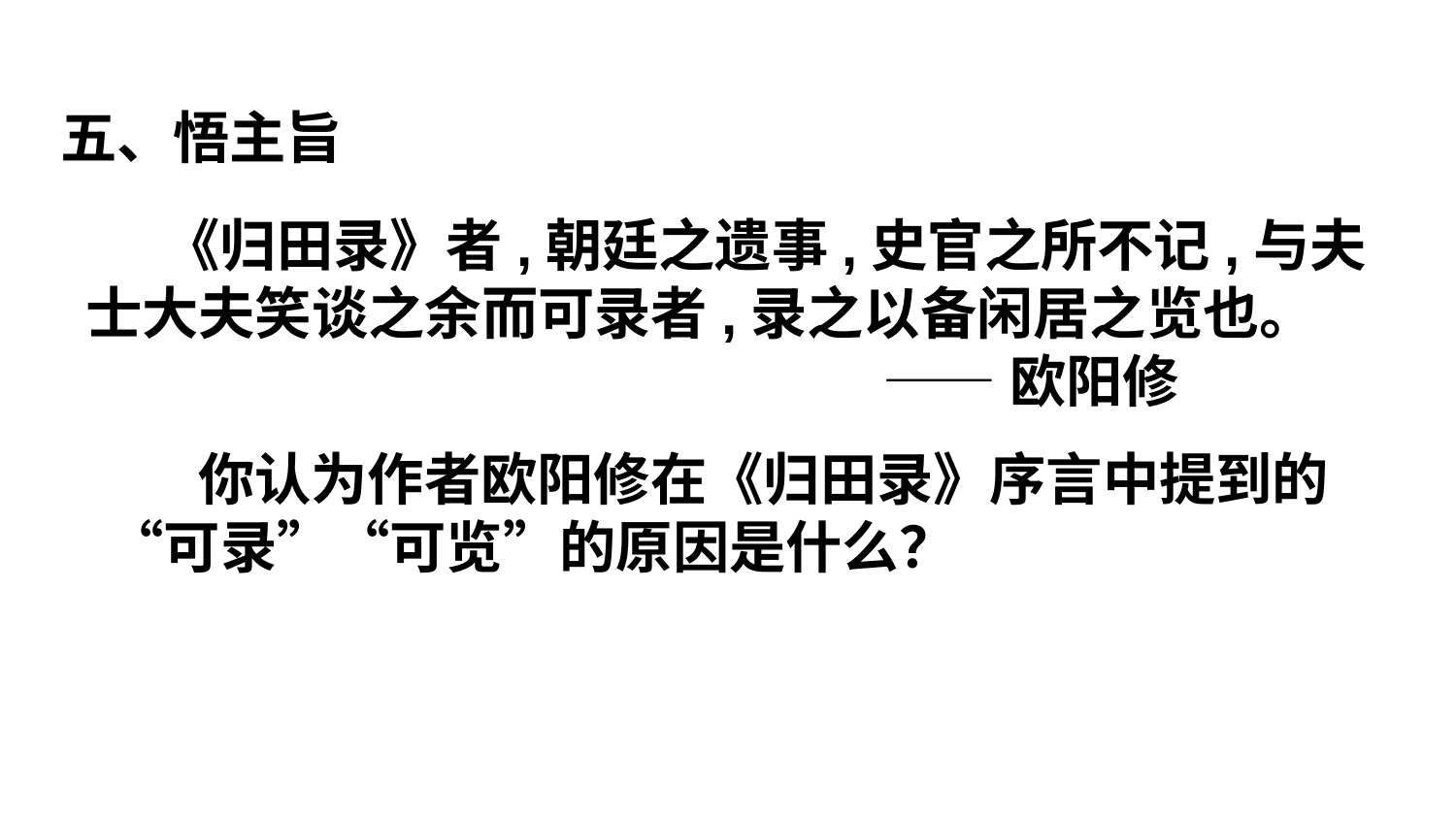

五、悟主旨
     《归田录》者,朝廷之遗事,史官之所不记,与夫士大夫笑谈之余而可录者,录之以备闲居之览也。
                                                              ——欧阳修
      你认为作者欧阳修在《归田录》序言中提到的“可录”“可览”的原因是什么？